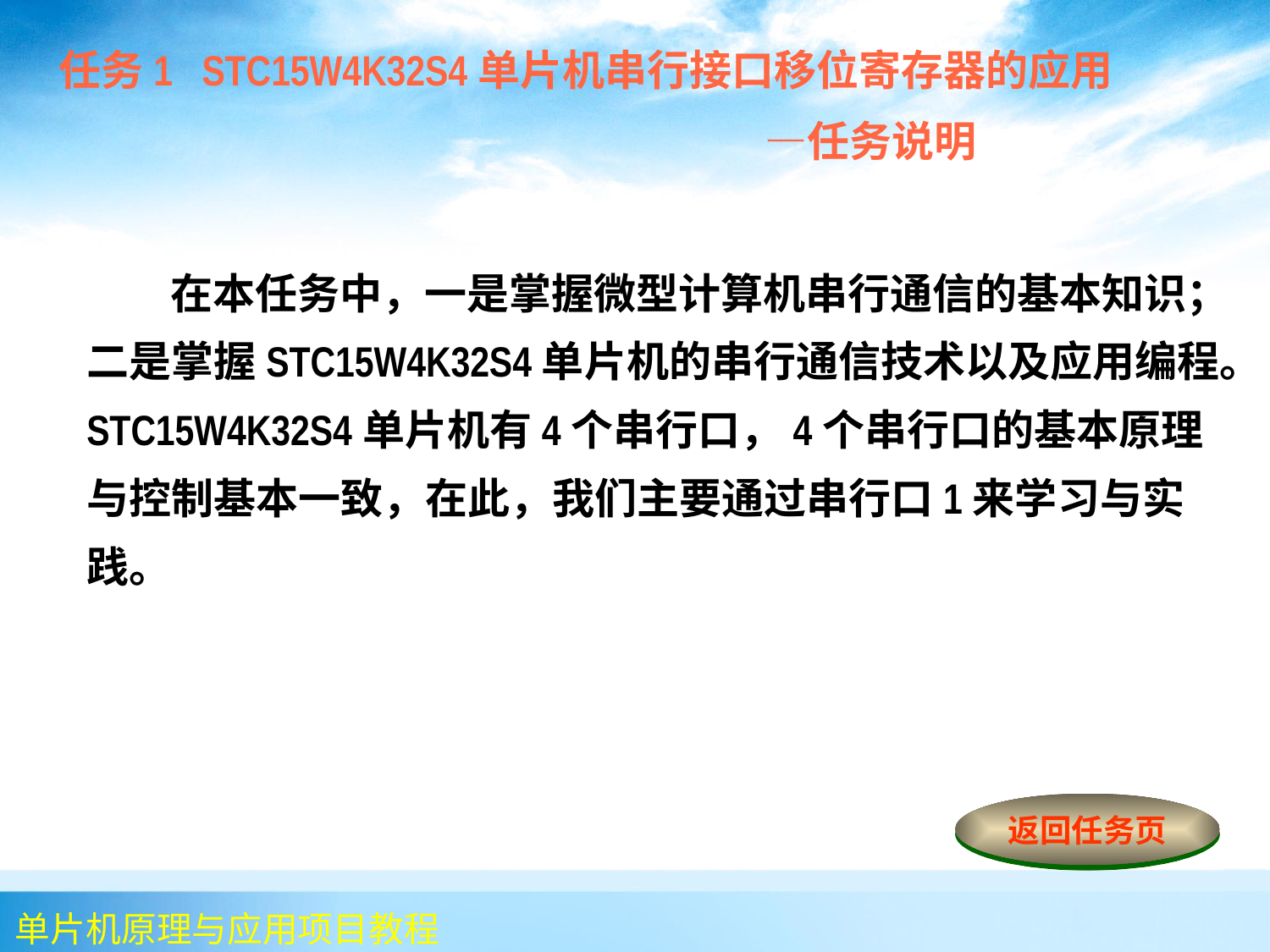

在本任务中，一是掌握微型计算机串行通信的基本知识；二是掌握STC15W4K32S4单片机的串行通信技术以及应用编程。STC15W4K32S4单片机有4个串行口，4个串行口的基本原理与控制基本一致，在此，我们主要通过串行口1来学习与实践。
 任务1   STC15W4K32S4单片机串行接口移位寄存器的应用
                                                                 —任务说明
返回任务页